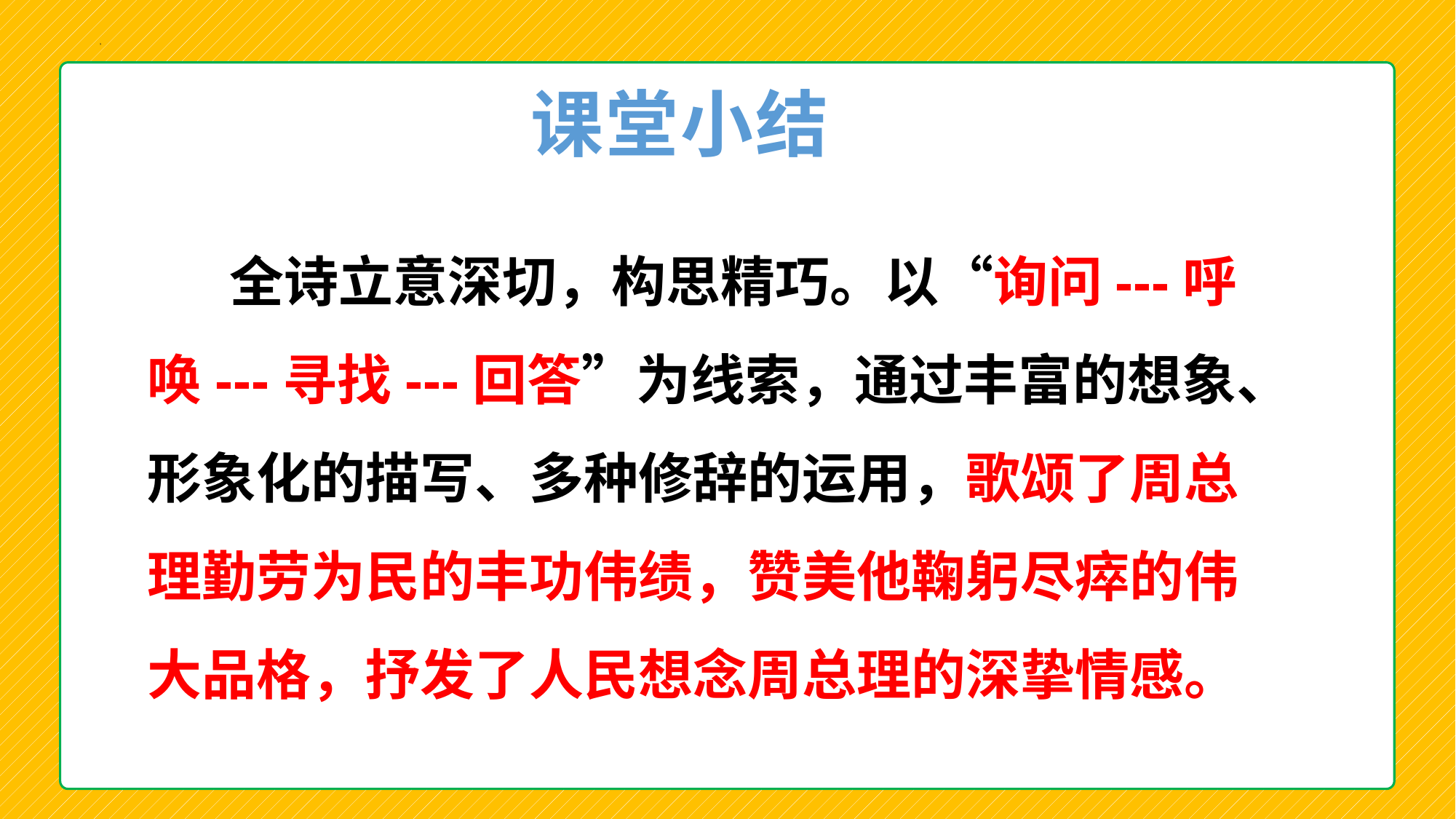

课堂小结
   全诗立意深切，构思精巧。以“询问---呼唤---寻找---回答”为线索，通过丰富的想象、形象化的描写、多种修辞的运用，歌颂了周总理勤劳为民的丰功伟绩，赞美他鞠躬尽瘁的伟大品格，抒发了人民想念周总理的深挚情感。